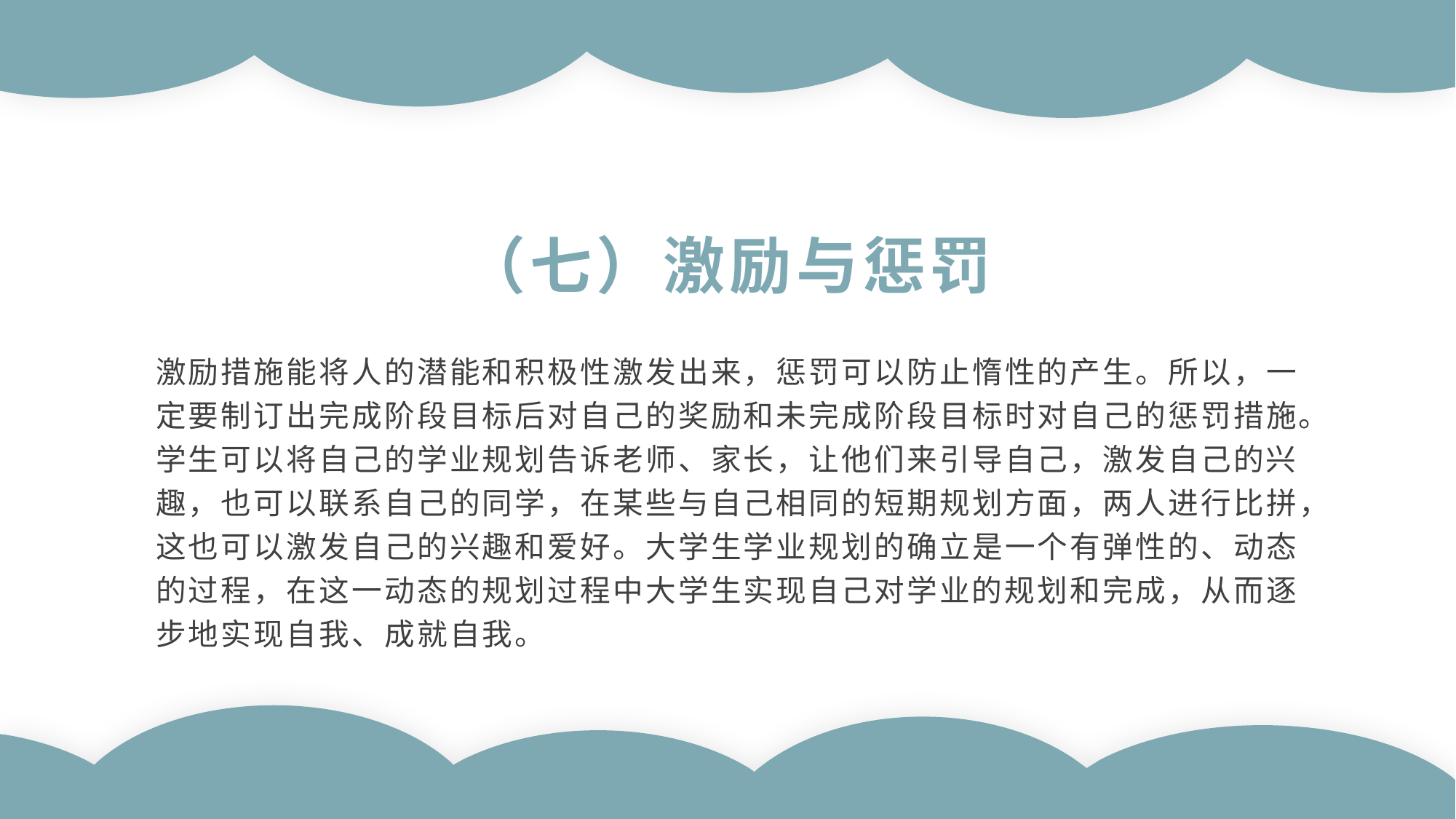

（七）激励与惩罚
激励措施能将人的潜能和积极性激发出来，惩罚可以防止惰性的产生。所以，一
定要制订出完成阶段目标后对自己的奖励和未完成阶段目标时对自己的惩罚措施。学生可以将自己的学业规划告诉老师、家长，让他们来引导自己，激发自己的兴趣，也可以联系自己的同学，在某些与自己相同的短期规划方面，两人进行比拼，这也可以激发自己的兴趣和爱好。大学生学业规划的确立是一个有弹性的、动态的过程，在这一动态的规划过程中大学生实现自己对学业的规划和完成，从而逐步地实现自我、成就自我。